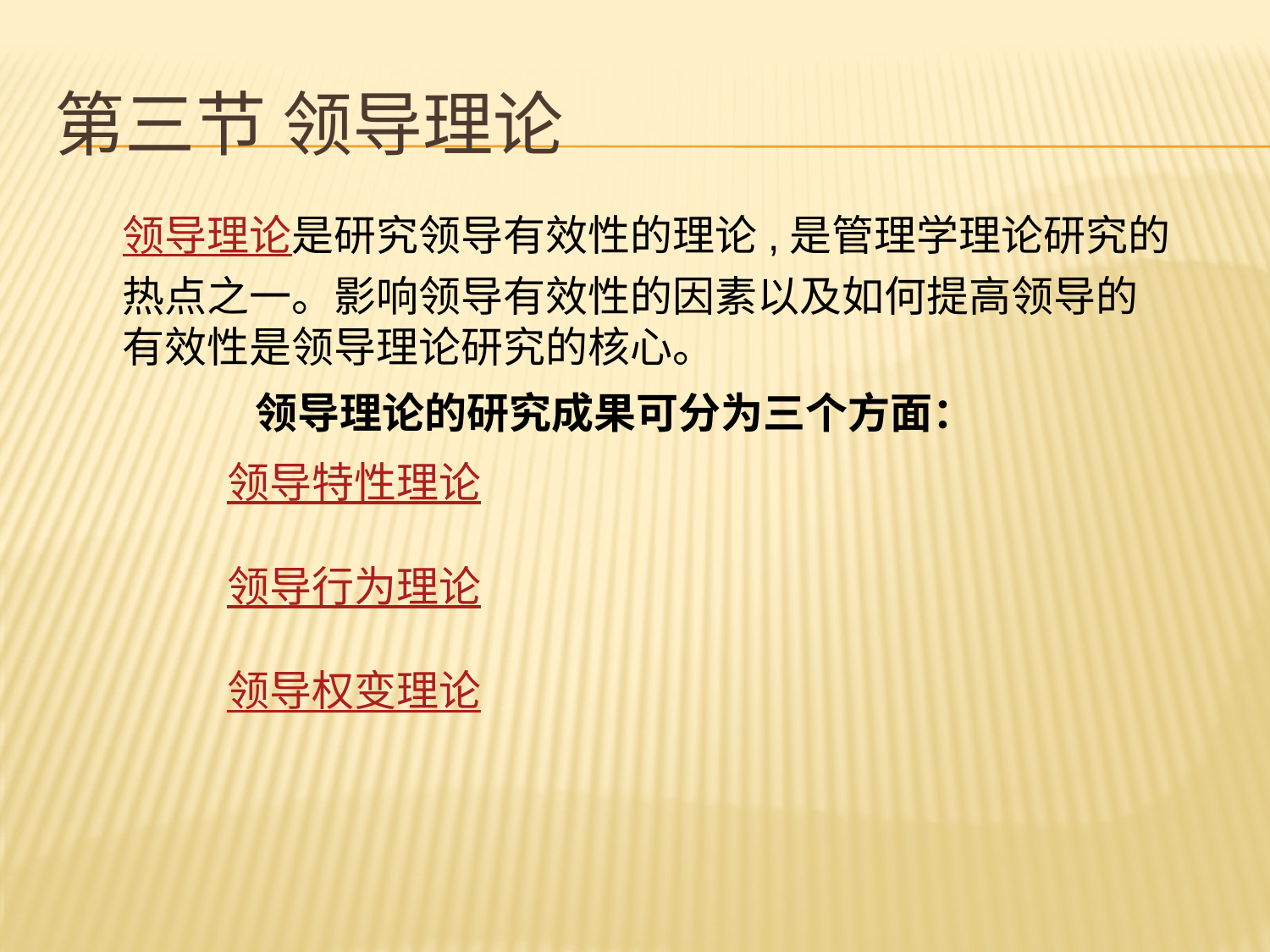

# 第三节 领导理论
领导理论是研究领导有效性的理论,是管理学理论研究的热点之一。影响领导有效性的因素以及如何提高领导的有效性是领导理论研究的核心。         领导理论的研究成果可分为三个方面：
      领导特性理论
      领导行为理论
      领导权变理论